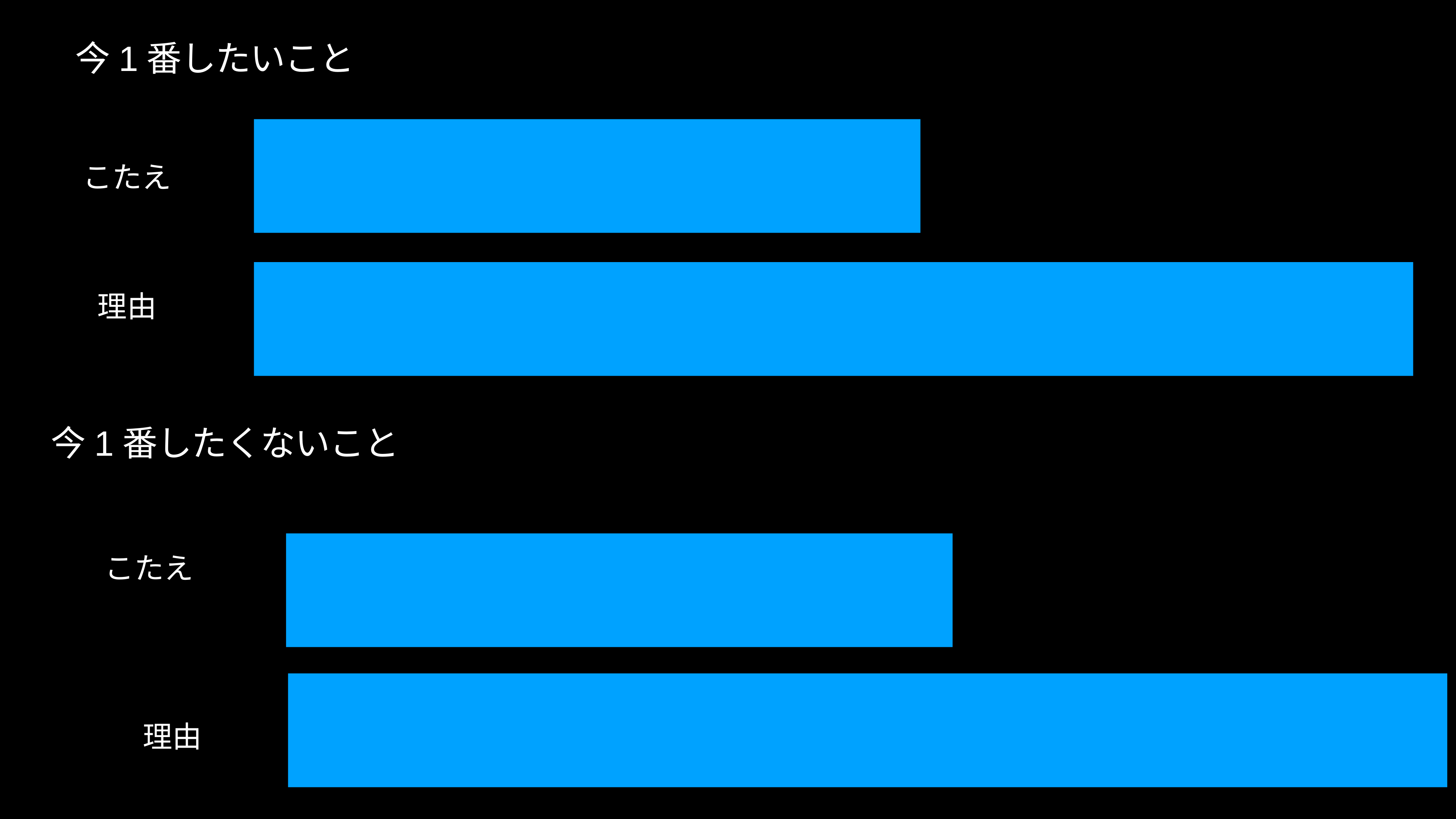

# 今1番したいこと

こたえ

理由
今1番したくないこと

こたえ

理由